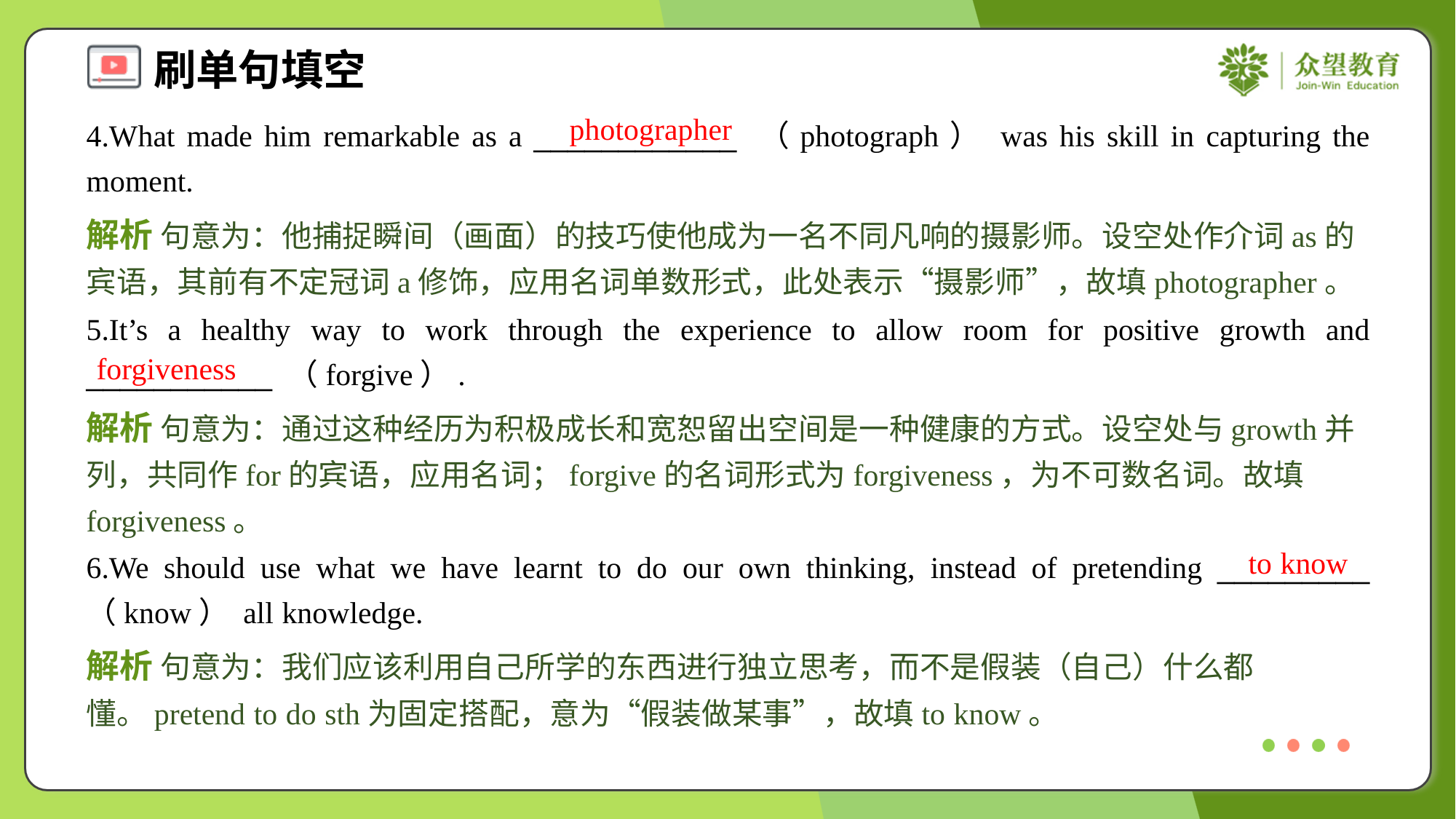

photographer
4.What made him remarkable as a ____________ （photograph） was his skill in capturing the moment.
解析 句意为：他捕捉瞬间（画面）的技巧使他成为一名不同凡响的摄影师。设空处作介词as的宾语，其前有不定冠词a修饰，应用名词单数形式，此处表示“摄影师”，故填photographer。
5.It’s a healthy way to work through the experience to allow room for positive growth and ___________ （forgive）.
forgiveness
解析 句意为：通过这种经历为积极成长和宽恕留出空间是一种健康的方式。设空处与growth并列，共同作for的宾语，应用名词；forgive的名词形式为forgiveness，为不可数名词。故填forgiveness。
to know
6.We should use what we have learnt to do our own thinking, instead of pretending _________ （know） all knowledge.
解析 句意为：我们应该利用自己所学的东西进行独立思考，而不是假装（自己）什么都懂。pretend to do sth为固定搭配，意为“假装做某事”，故填to know。